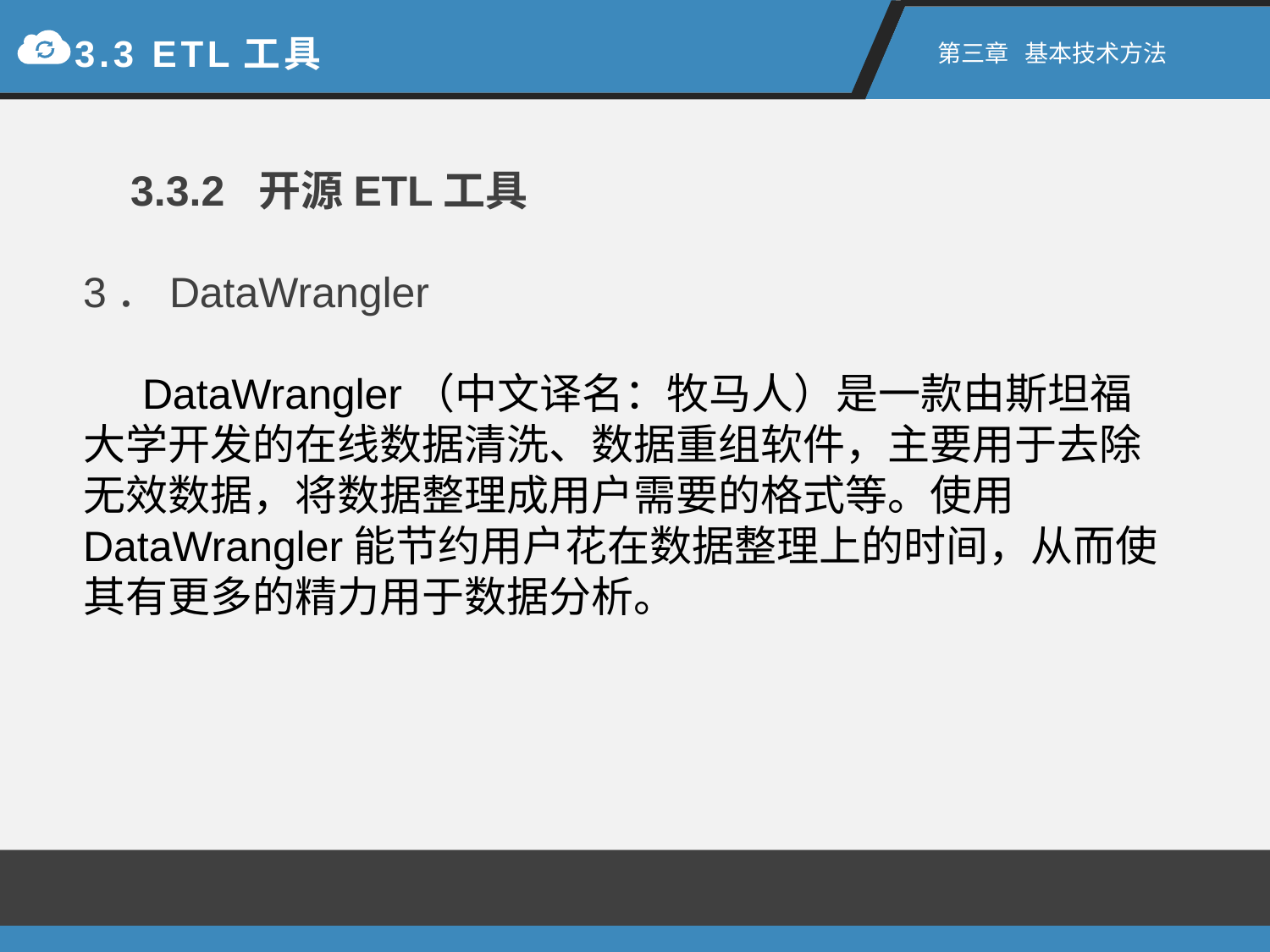

3.3 ETL工具

第三章   基本技术方法
    3.3.2  开源ETL工具

3．DataWrangler

     DataWrangler（中文译名：牧马人）是一款由斯坦福大学开发的在线数据清洗、数据重组软件，主要用于去除无效数据，将数据整理成用户需要的格式等。使用       DataWrangler能节约用户花在数据整理上的时间，从而使其有更多的精力用于数据分析。